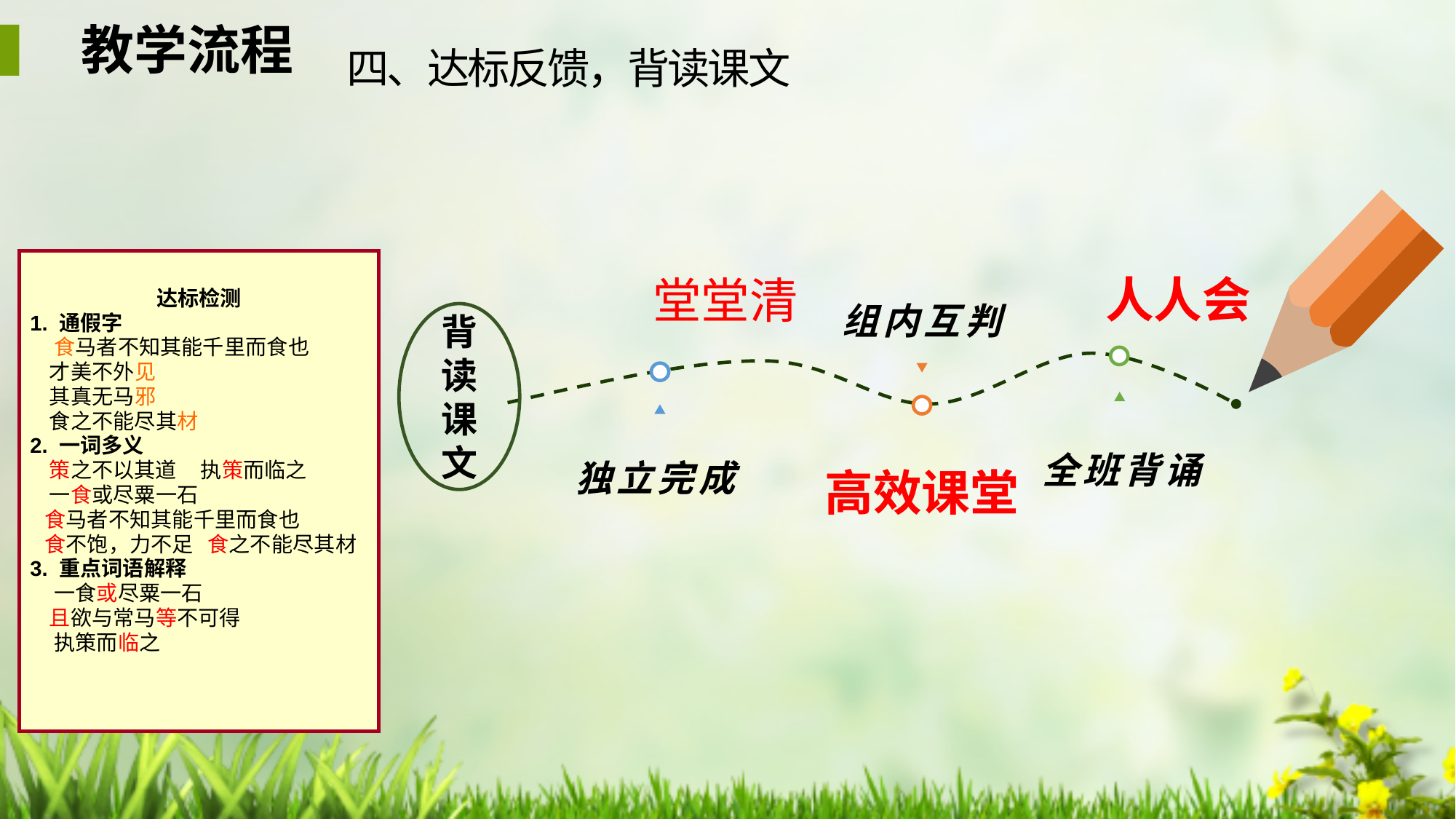

教学流程
四、达标反馈，背读课文

达标检测
1. 通假字
    食马者不知其能千里而食也
   才美不外见
   其真无马邪
   食之不能尽其材
2. 一词多义
   策之不以其道     执策而临之
   一食或尽粟一石
  食马者不知其能千里而食也
  食不饱，力不足   食之不能尽其材
3. 重点词语解释
    一食或尽粟一石
   且欲与常马等不可得
    执策而临之

人人会
堂堂清
    组内互判
背读课文

详细文本描述

全班背诵
独立完成
高效课堂